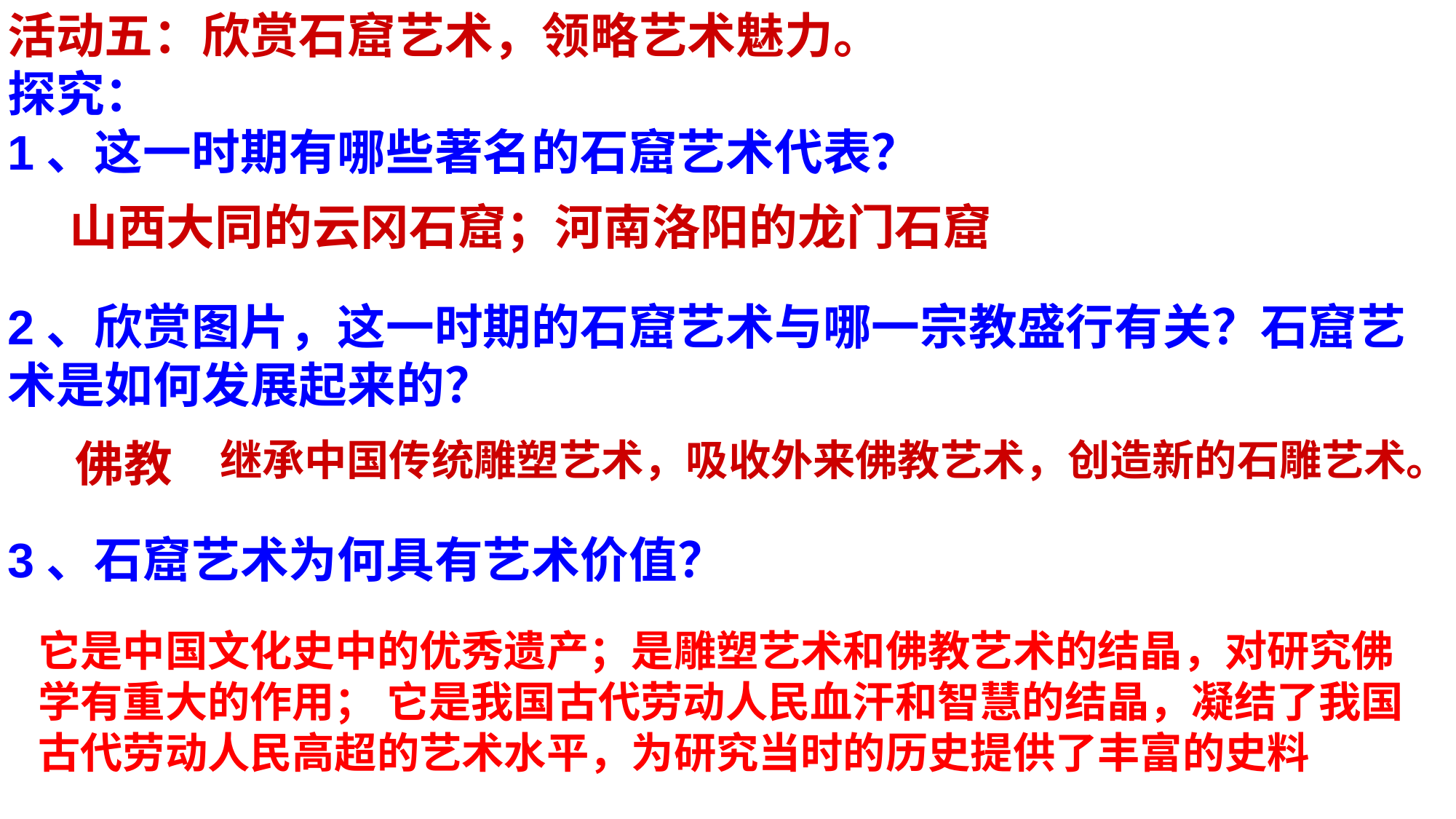

活动五：欣赏石窟艺术，领略艺术魅力。
探究：
1、这一时期有哪些著名的石窟艺术代表？

2、欣赏图片，这一时期的石窟艺术与哪一宗教盛行有关？石窟艺术是如何发展起来的？

3、石窟艺术为何具有艺术价值？

山西大同的云冈石窟；河南洛阳的龙门石窟
佛教
继承中国传统雕塑艺术，吸收外来佛教艺术，创造新的石雕艺术。
它是中国文化史中的优秀遗产；是雕塑艺术和佛教艺术的结晶，对研究佛学有重大的作用； 它是我国古代劳动人民血汗和智慧的结晶，凝结了我国古代劳动人民高超的艺术水平，为研究当时的历史提供了丰富的史料